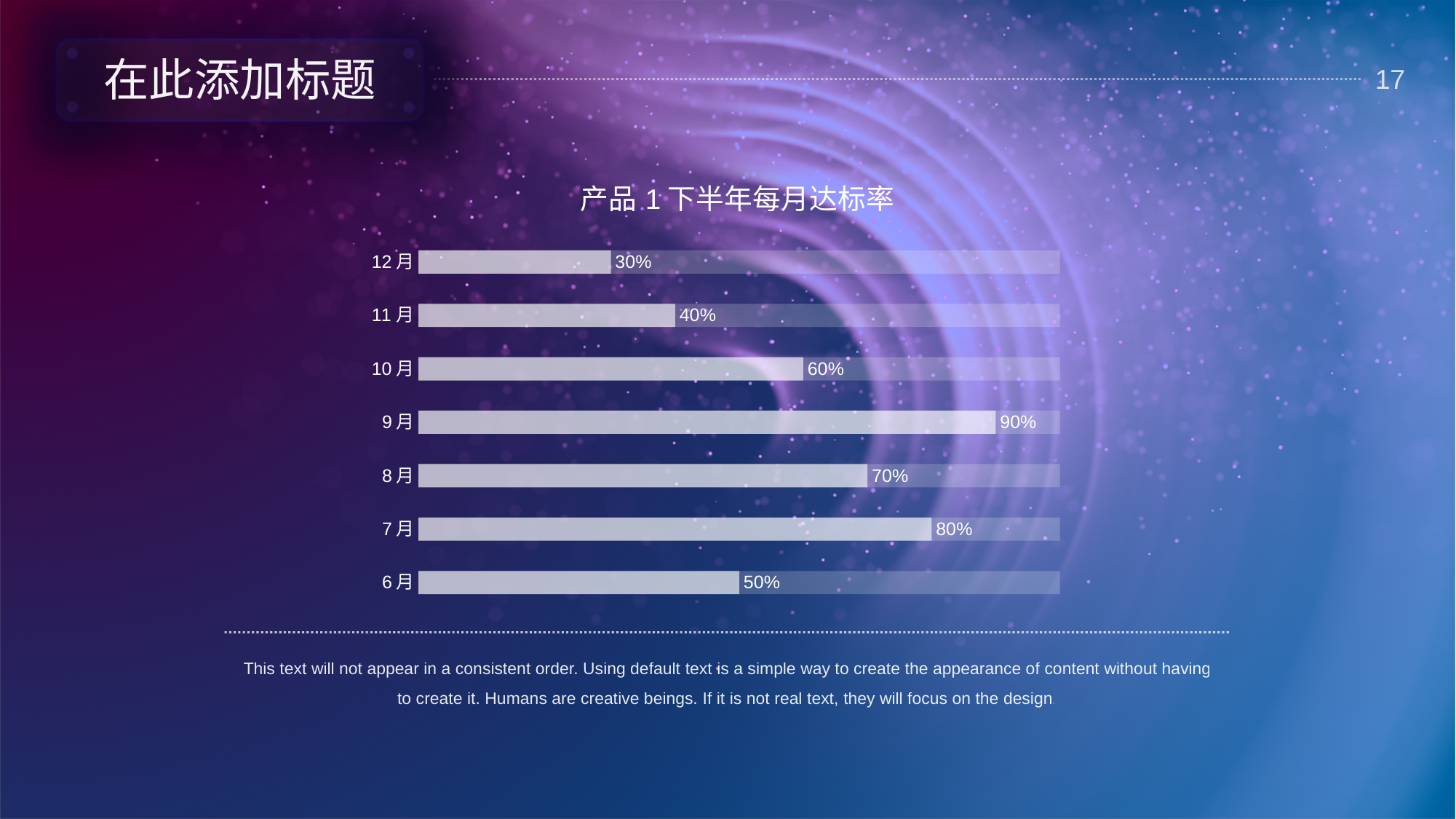

在此添加标题

### Chart: 产品1下半年每月达标率

| Category | 系列 1 | 系列 2 |
|---|---|---|
| 6月 | 1.0 | 0.5 |
| 7月 | 1.0 | 0.8 |
| 8月 | 1.0 | 0.7 |
| 9月 | 1.0 | 0.9 |
| 10月 | 1.0 | 0.6 |
| 11月 | 1.0 | 0.4 |
| 12月 | 1.0 | 0.3 |
This text will not appear in a consistent order. Using default text is a simple way to create the appearance of content without having to create it. Humans are creative beings. If it is not real text, they will focus on the design.